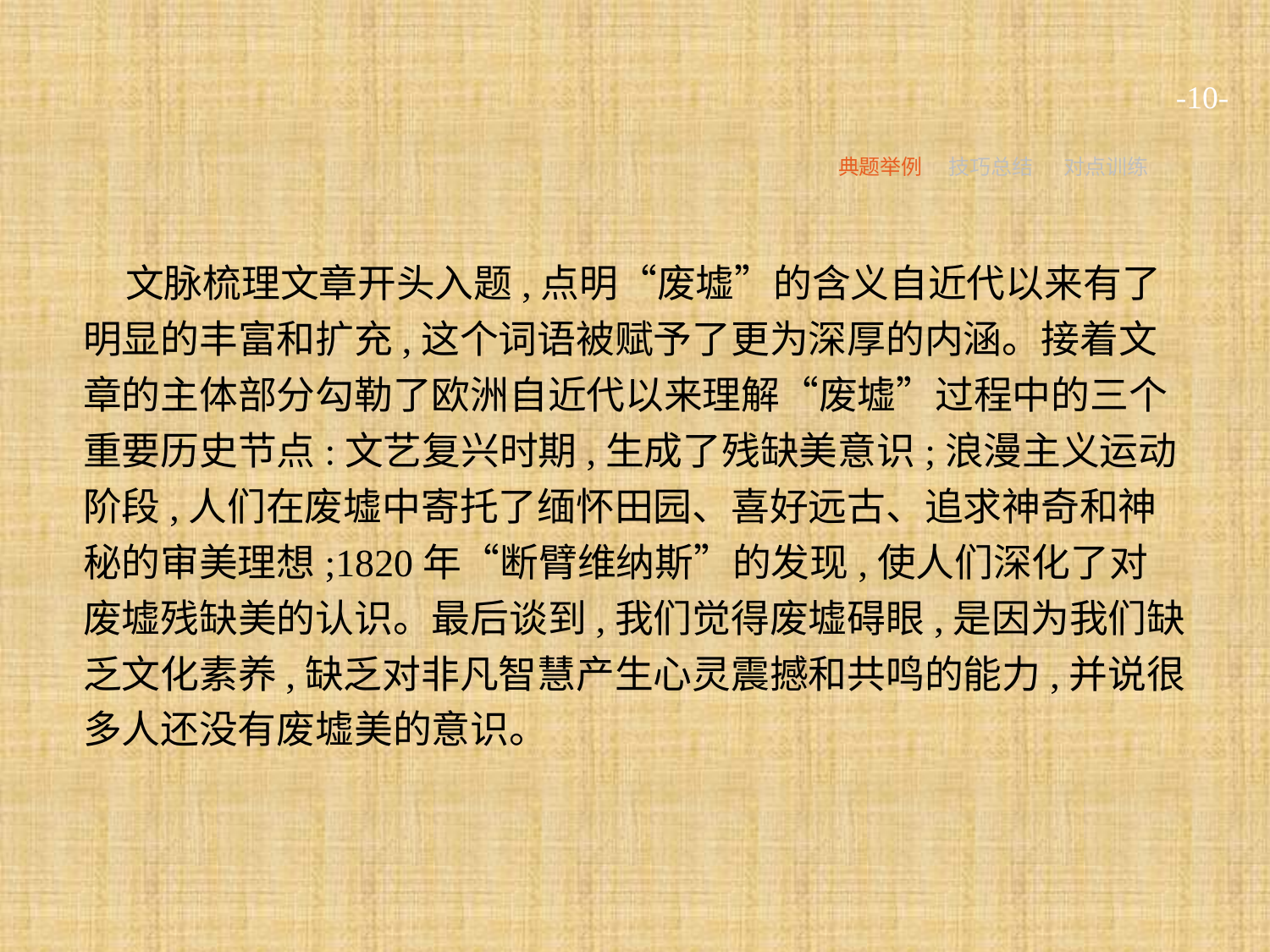

-10-
典题举例
技巧总结
对点训练
文脉梳理文章开头入题,点明“废墟”的含义自近代以来有了明显的丰富和扩充,这个词语被赋予了更为深厚的内涵。接着文章的主体部分勾勒了欧洲自近代以来理解“废墟”过程中的三个重要历史节点:文艺复兴时期,生成了残缺美意识;浪漫主义运动阶段,人们在废墟中寄托了缅怀田园、喜好远古、追求神奇和神秘的审美理想;1820年“断臂维纳斯”的发现,使人们深化了对废墟残缺美的认识。最后谈到,我们觉得废墟碍眼,是因为我们缺乏文化素养,缺乏对非凡智慧产生心灵震撼和共鸣的能力,并说很多人还没有废墟美的意识。